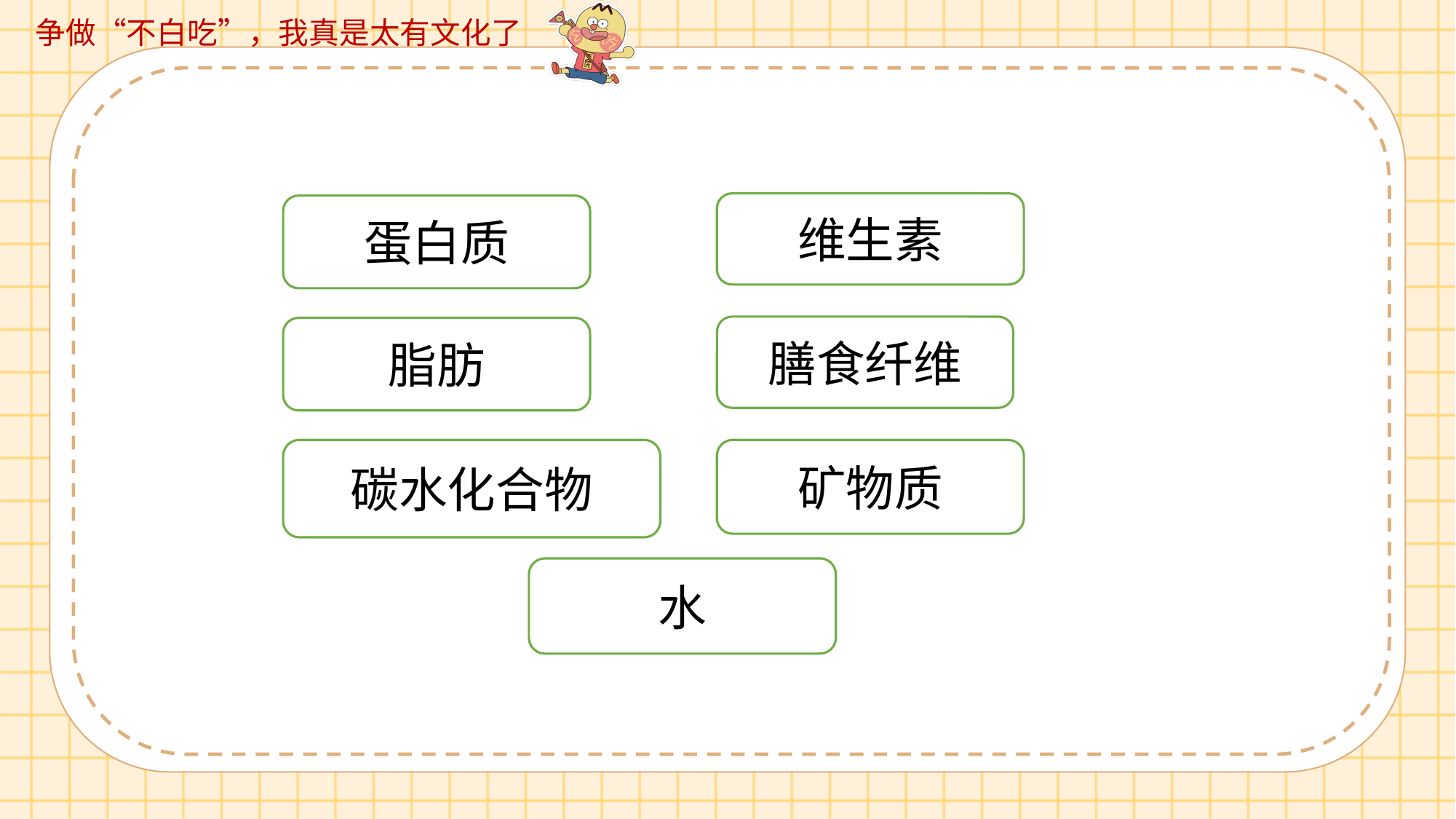

维生素
蛋白质
脂肪
碳水化合物
水
膳食纤维
矿物质